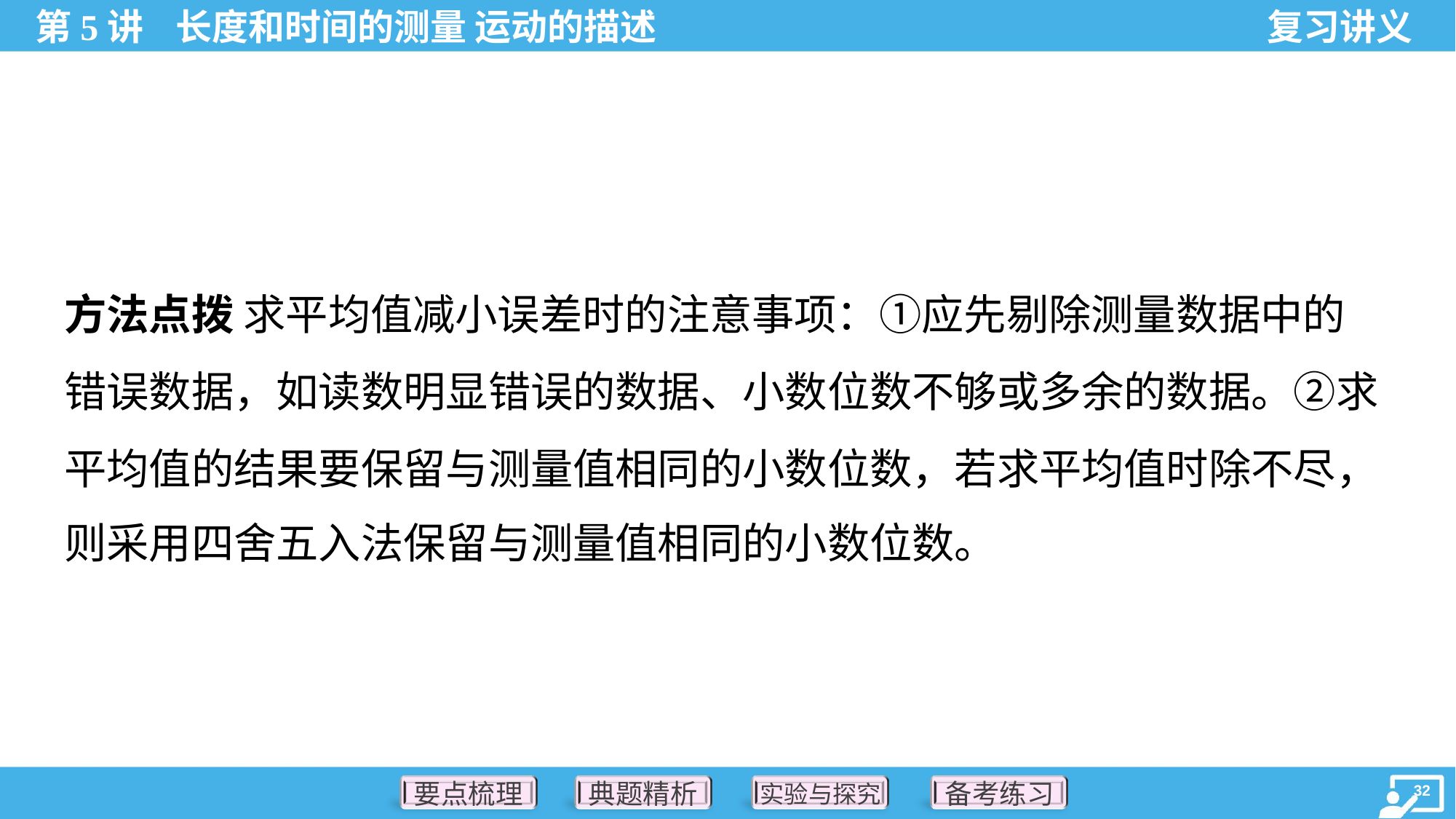

方法点拨 求平均值减小误差时的注意事项：①应先剔除测量数据中的
错误数据，如读数明显错误的数据、小数位数不够或多余的数据。②求
平均值的结果要保留与测量值相同的小数位数，若求平均值时除不尽，
则采用四舍五入法保留与测量值相同的小数位数。